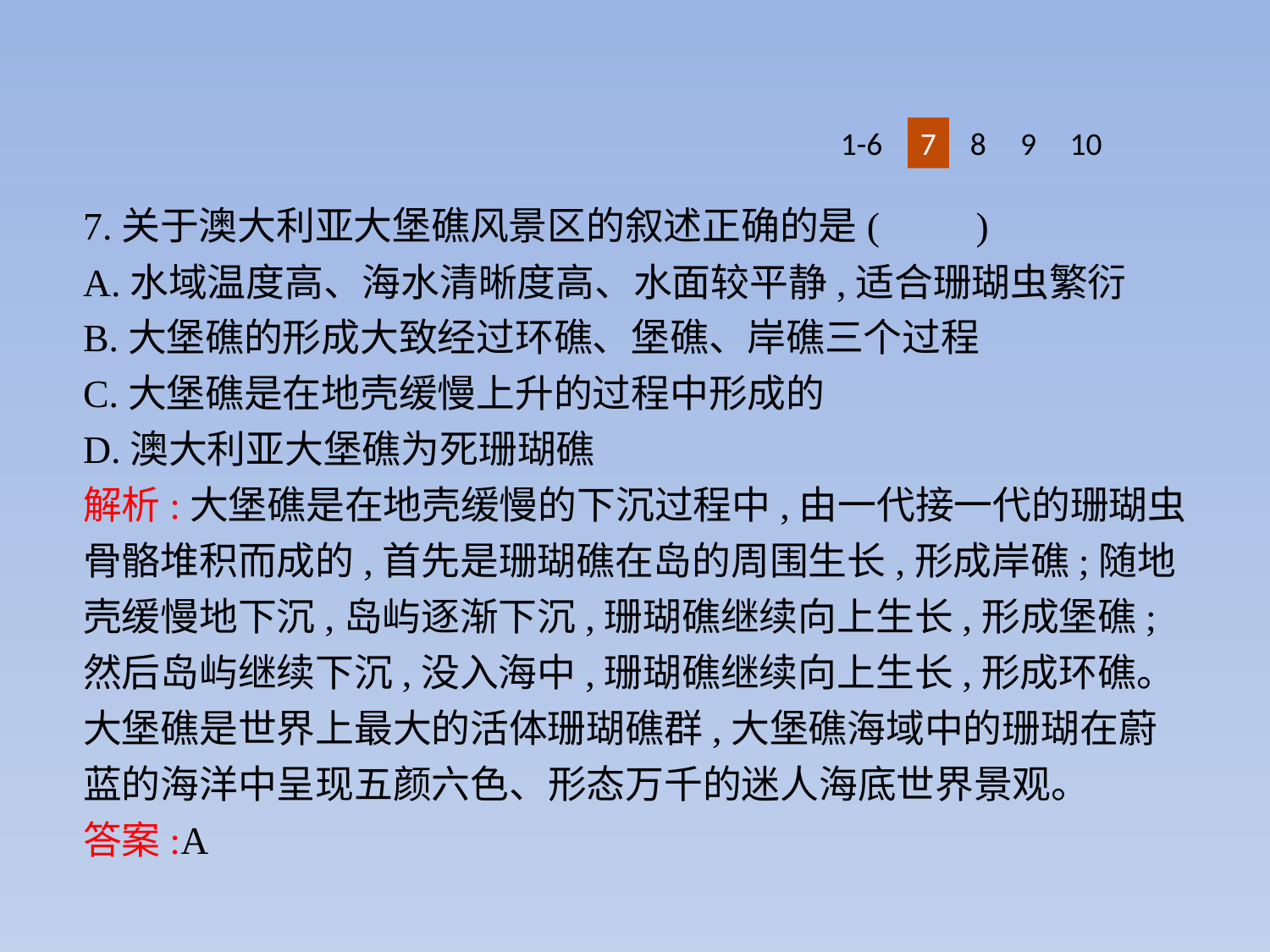

1-6
7
8
9
10
7.关于澳大利亚大堡礁风景区的叙述正确的是(　　)
A.水域温度高、海水清晰度高、水面较平静,适合珊瑚虫繁衍
B.大堡礁的形成大致经过环礁、堡礁、岸礁三个过程
C.大堡礁是在地壳缓慢上升的过程中形成的
D.澳大利亚大堡礁为死珊瑚礁
解析:大堡礁是在地壳缓慢的下沉过程中,由一代接一代的珊瑚虫骨骼堆积而成的,首先是珊瑚礁在岛的周围生长,形成岸礁;随地壳缓慢地下沉,岛屿逐渐下沉,珊瑚礁继续向上生长,形成堡礁;然后岛屿继续下沉,没入海中,珊瑚礁继续向上生长,形成环礁。大堡礁是世界上最大的活体珊瑚礁群,大堡礁海域中的珊瑚在蔚蓝的海洋中呈现五颜六色、形态万千的迷人海底世界景观。
答案:A